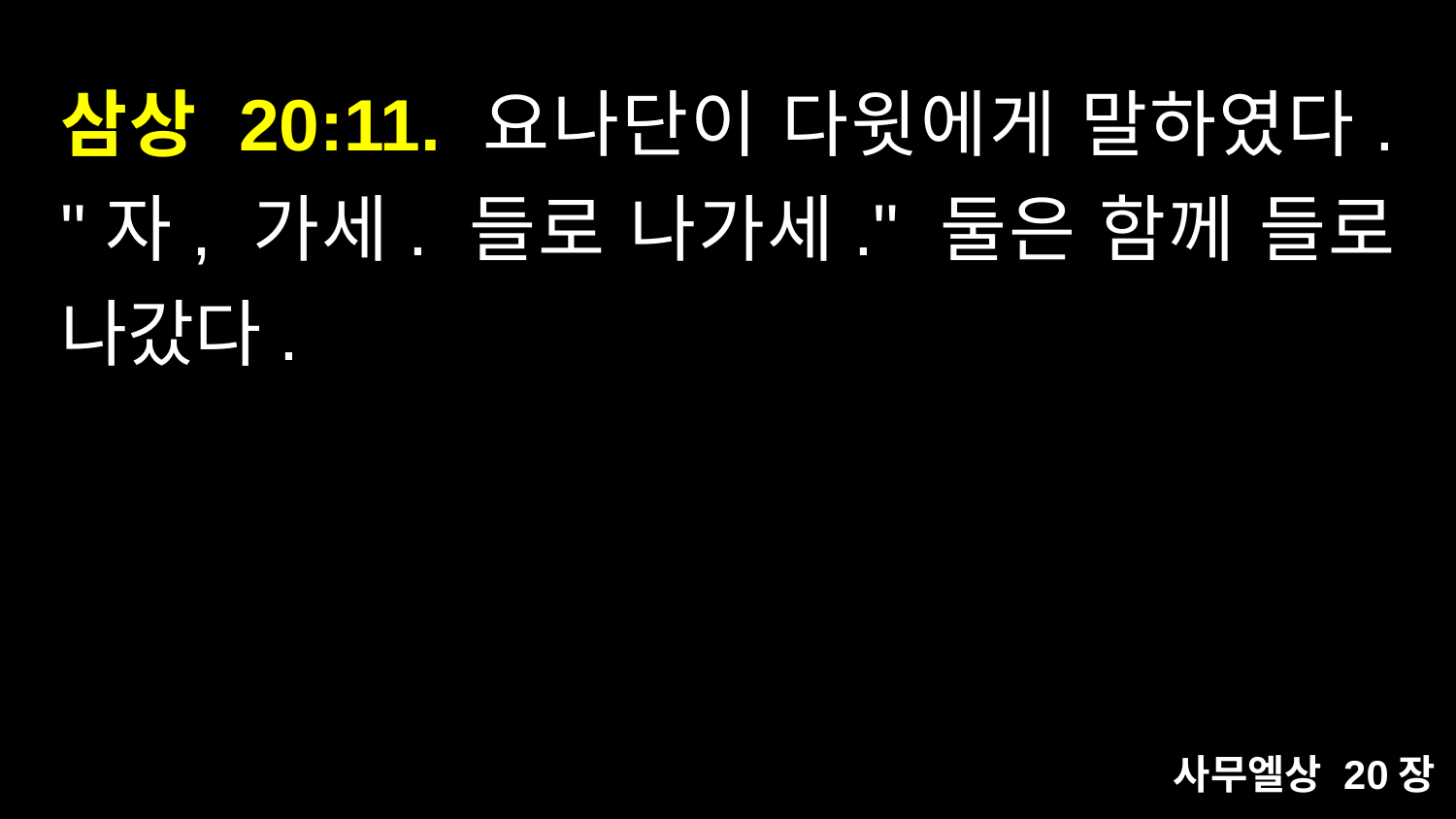

# 삼상 20:11. 요나단이 다윗에게 말하였다. "자, 가세. 들로 나가세." 둘은 함께 들로 나갔다.
사무엘상 20장